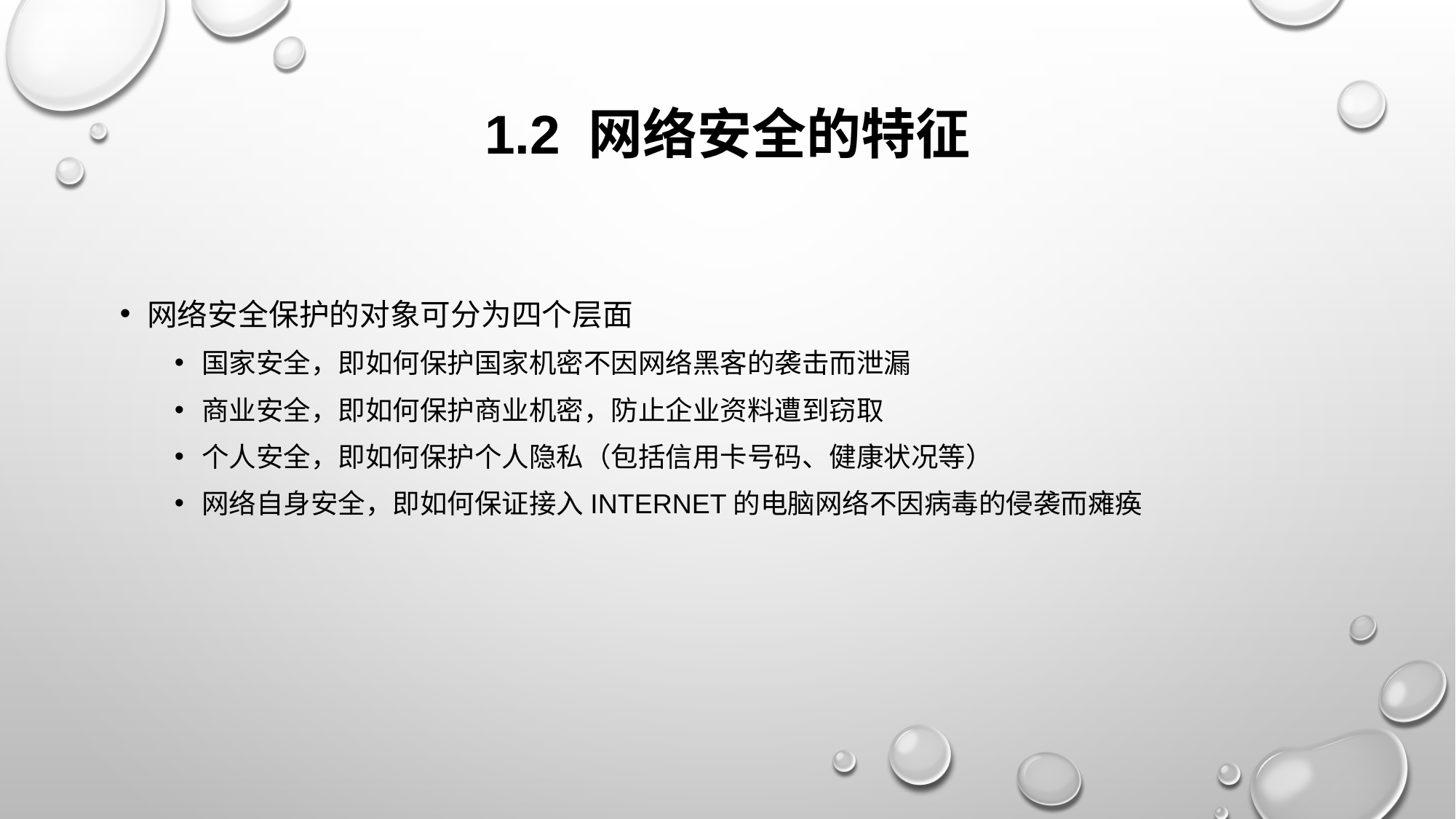

# 1.2 网络安全的特征
网络安全保护的对象可分为四个层面
国家安全，即如何保护国家机密不因网络黑客的袭击而泄漏
商业安全，即如何保护商业机密，防止企业资料遭到窃取
个人安全，即如何保护个人隐私（包括信用卡号码、健康状况等）
网络自身安全，即如何保证接入Internet的电脑网络不因病毒的侵袭而瘫痪